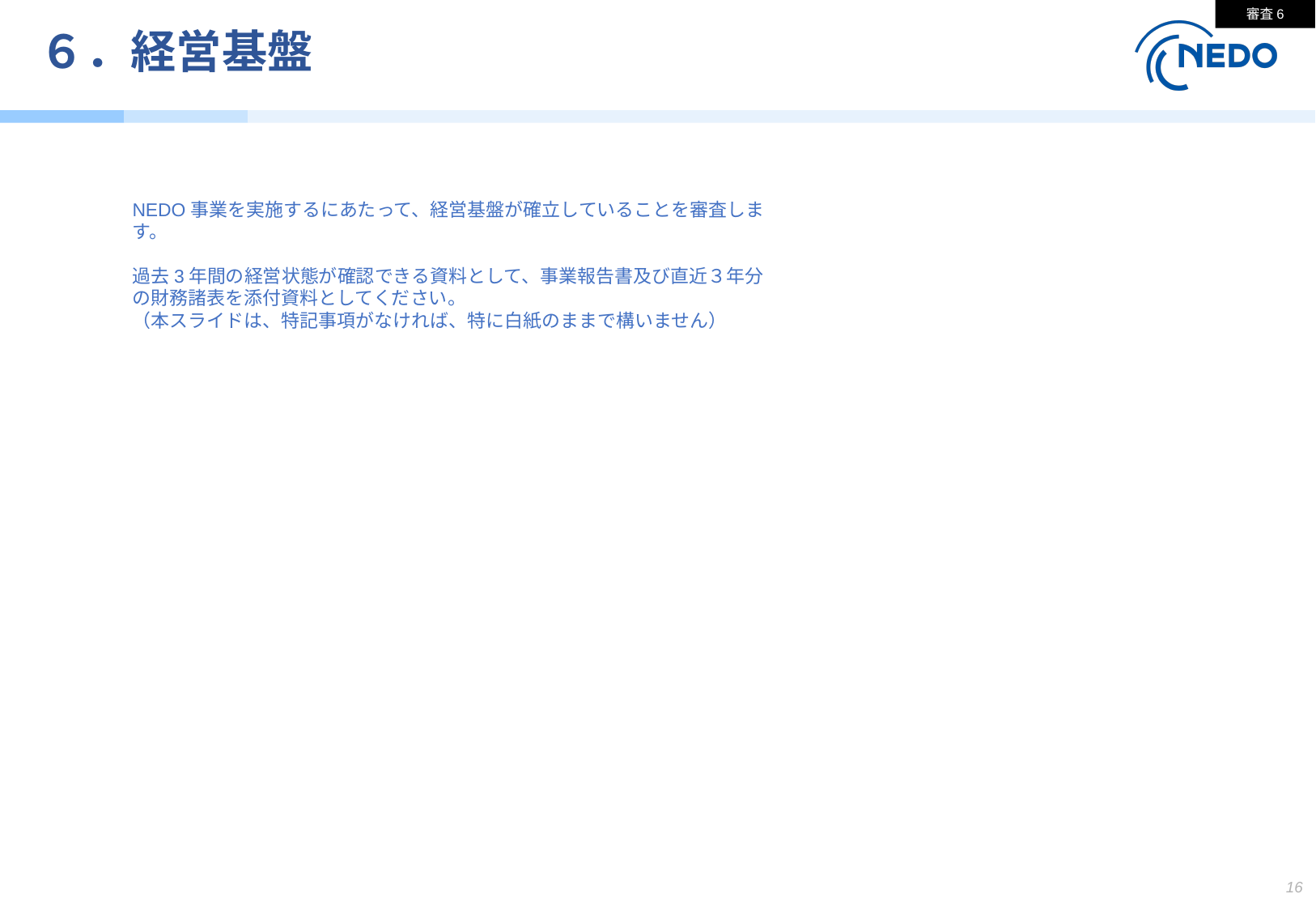

審査6
# ６．経営基盤
NEDO事業を実施するにあたって、経営基盤が確立していることを審査します。

過去3年間の経営状態が確認できる資料として、事業報告書及び直近３年分の財務諸表を添付資料としてください。
（本スライドは、特記事項がなければ、特に白紙のままで構いません）
16